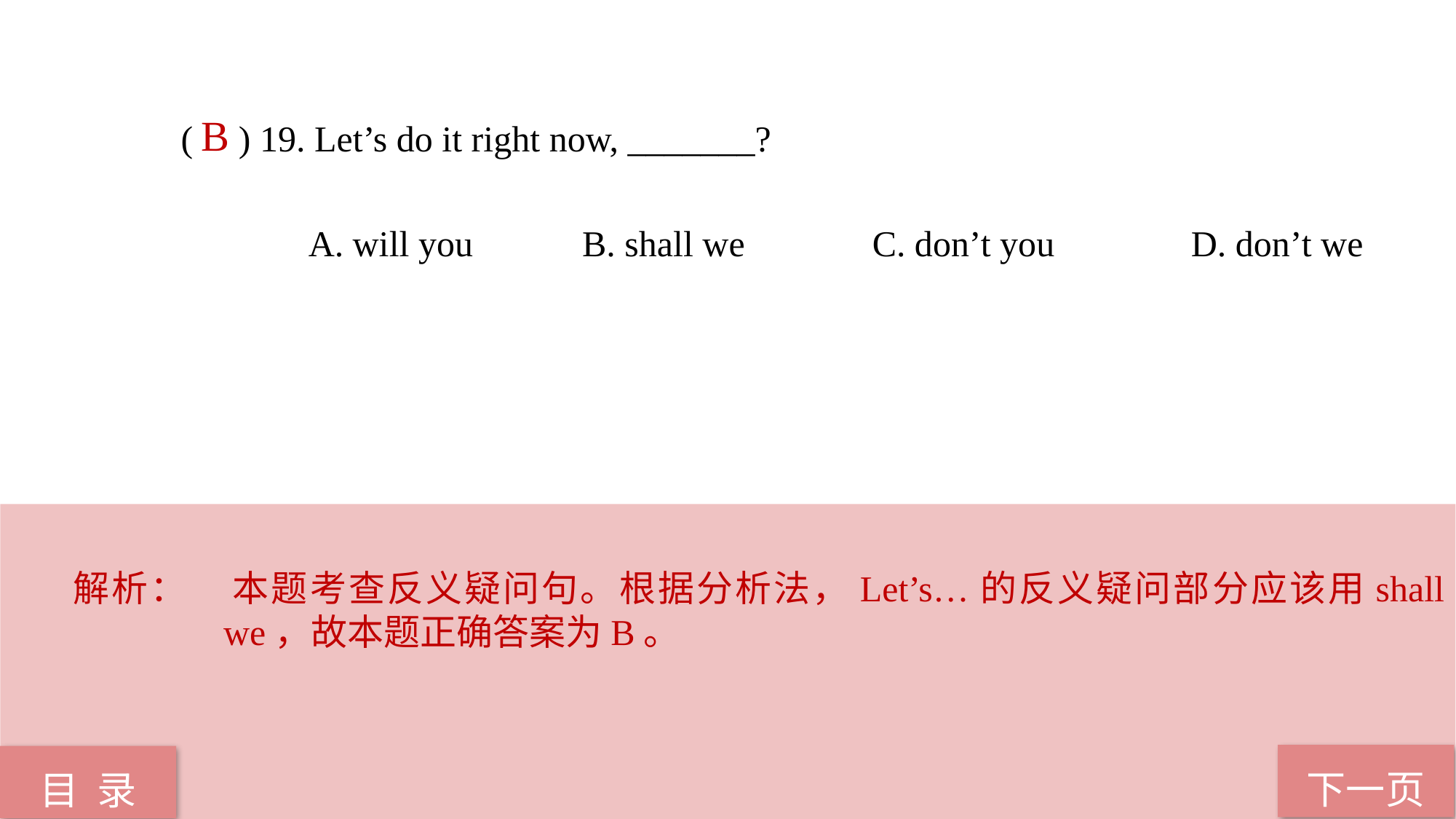

(     ) 19. Let’s do it right now, _______?

              A. will you            B. shall we              C. don’t you               D. don’t we
B
解析：	本题考查反义疑问句。根据分析法，Let’s…的反义疑问部分应该用shall we，故本题正确答案为B。